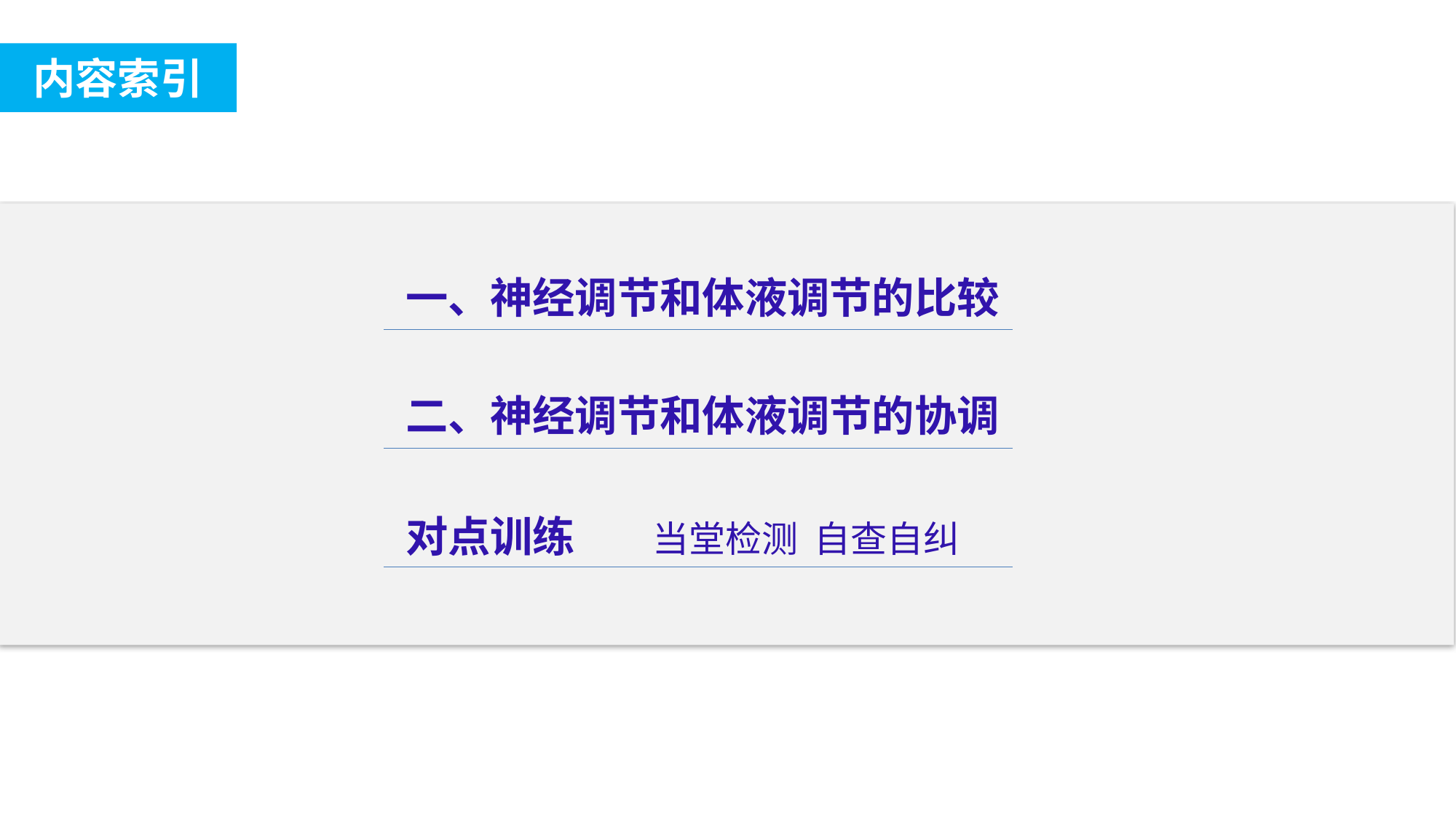

内容索引

一、神经调节和体液调节的比较
二、神经调节和体液调节的协调
对点训练        当堂检测  自查自纠